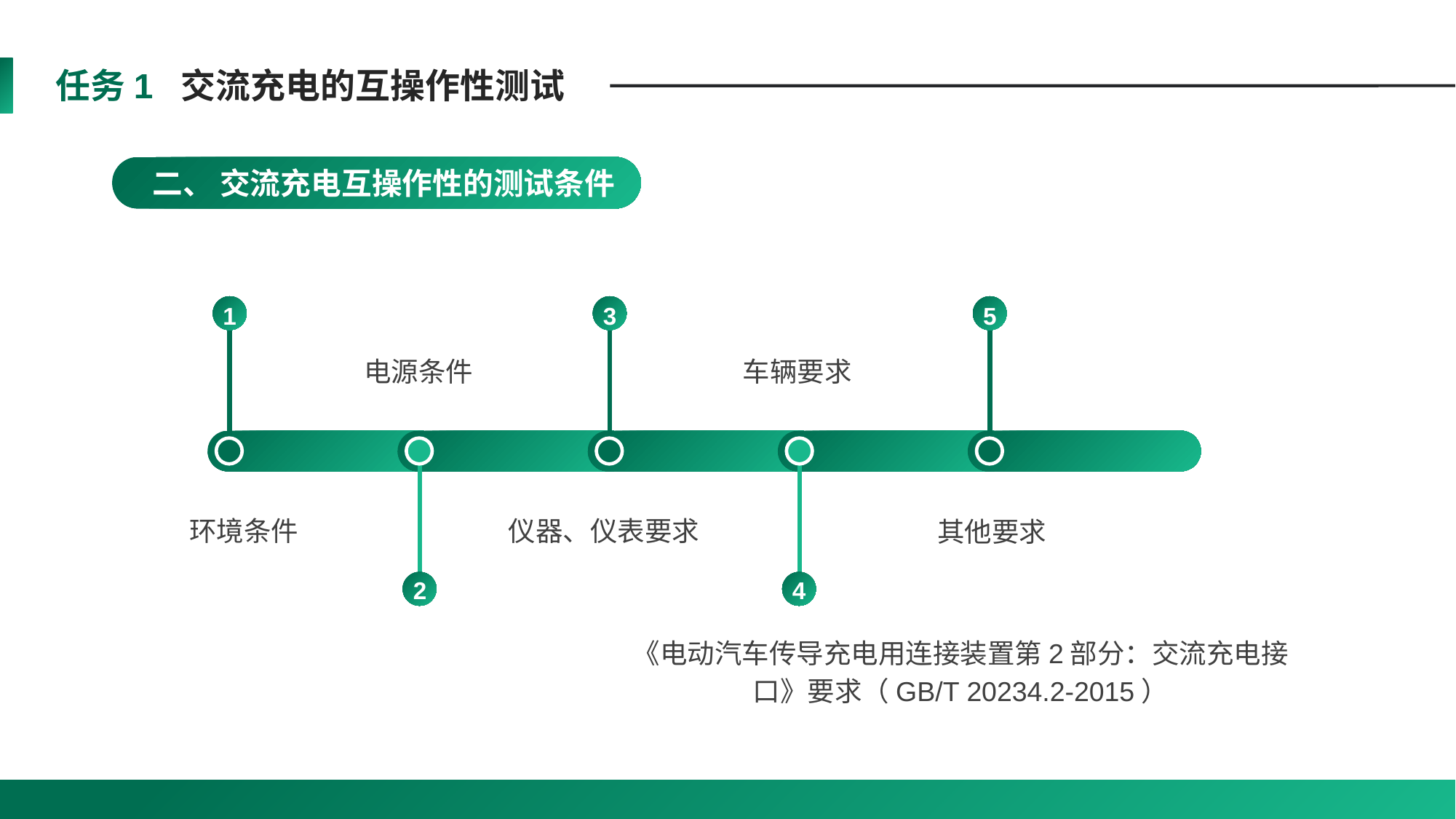

任务1  交流充电的互操作性测试

 二、 交流充电互操作性的测试条件
1
3
5

电源条件
车辆要求

其他要求

 环境条件
仪器、仪表要求
2
4

《电动汽车传导充电用连接装置第2部分：交流充电接口》要求（GB/T 20234.2-2015）